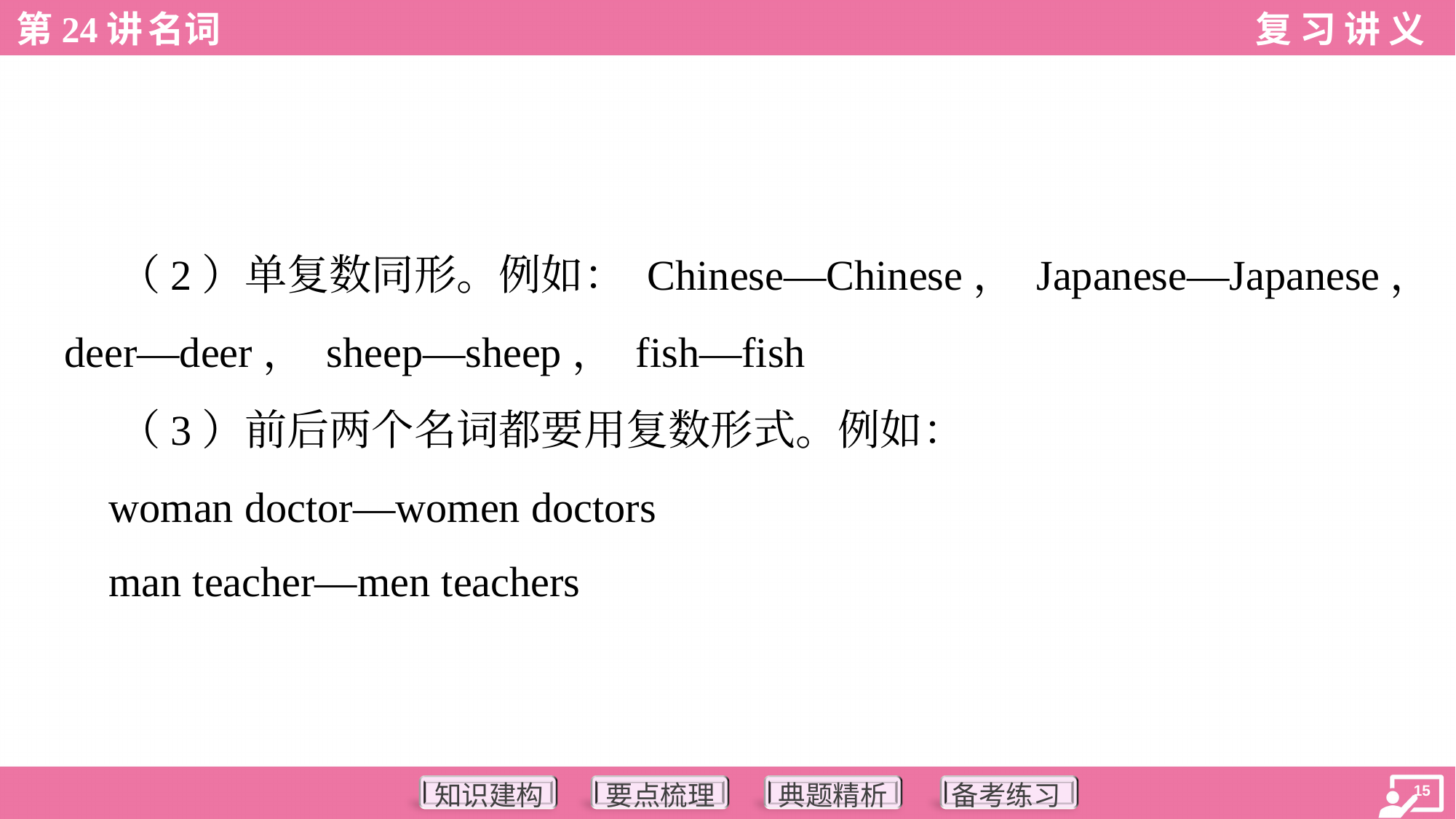

（2）单复数同形。例如： Chinese—Chinese， Japanese—Japanese，
deer—deer， sheep—sheep， fish—fish
    （3）前后两个名词都要用复数形式。例如：
    woman doctor—women doctors
    man teacher—men teachers